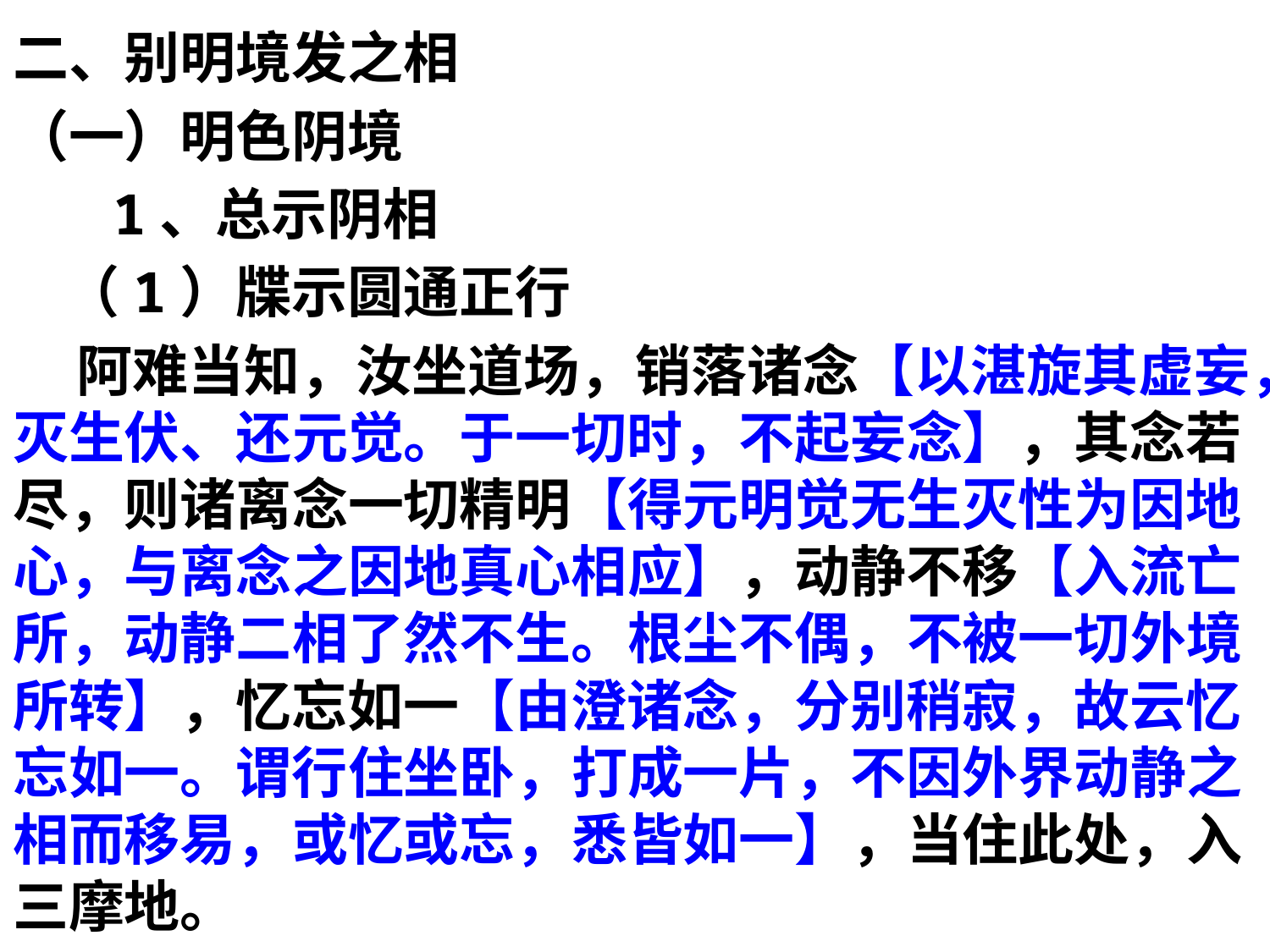

二、别明境发之相
（一）明色阴境
   1、总示阴相
   （1）牒示圆通正行
    阿难当知，汝坐道场，销落诸念【以湛旋其虚妄，灭生伏、还元觉。于一切时，不起妄念】，其念若尽，则诸离念一切精明【得元明觉无生灭性为因地心，与离念之因地真心相应】，动静不移【入流亡所，动静二相了然不生。根尘不偶，不被一切外境所转】，忆忘如一【由澄诸念，分别稍寂，故云忆忘如一。谓行住坐卧，打成一片，不因外界动静之相而移易，或忆或忘，悉皆如一】，当住此处，入三摩地。